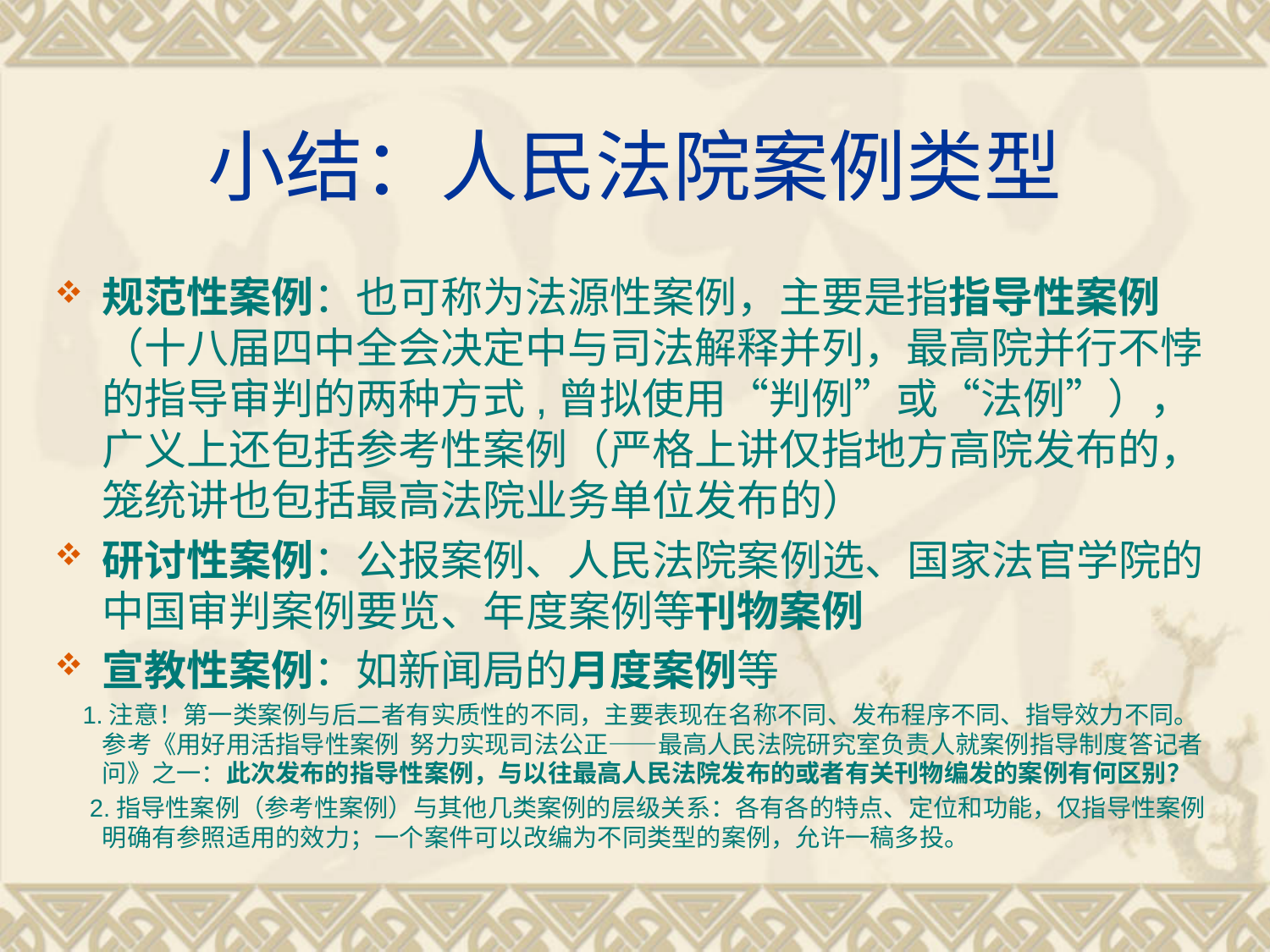

# 小结：人民法院案例类型
规范性案例：也可称为法源性案例，主要是指指导性案例（十八届四中全会决定中与司法解释并列，最高院并行不悖的指导审判的两种方式,曾拟使用“判例”或“法例”），广义上还包括参考性案例（严格上讲仅指地方高院发布的，笼统讲也包括最高法院业务单位发布的）
研讨性案例：公报案例、人民法院案例选、国家法官学院的中国审判案例要览、年度案例等刊物案例
宣教性案例：如新闻局的月度案例等
    1.注意！第一类案例与后二者有实质性的不同，主要表现在名称不同、发布程序不同、指导效力不同。参考《用好用活指导性案例  努力实现司法公正——最高人民法院研究室负责人就案例指导制度答记者问》之一：此次发布的指导性案例，与以往最高人民法院发布的或者有关刊物编发的案例有何区别？
     2.指导性案例（参考性案例）与其他几类案例的层级关系：各有各的特点、定位和功能，仅指导性案例明确有参照适用的效力；一个案件可以改编为不同类型的案例，允许一稿多投。